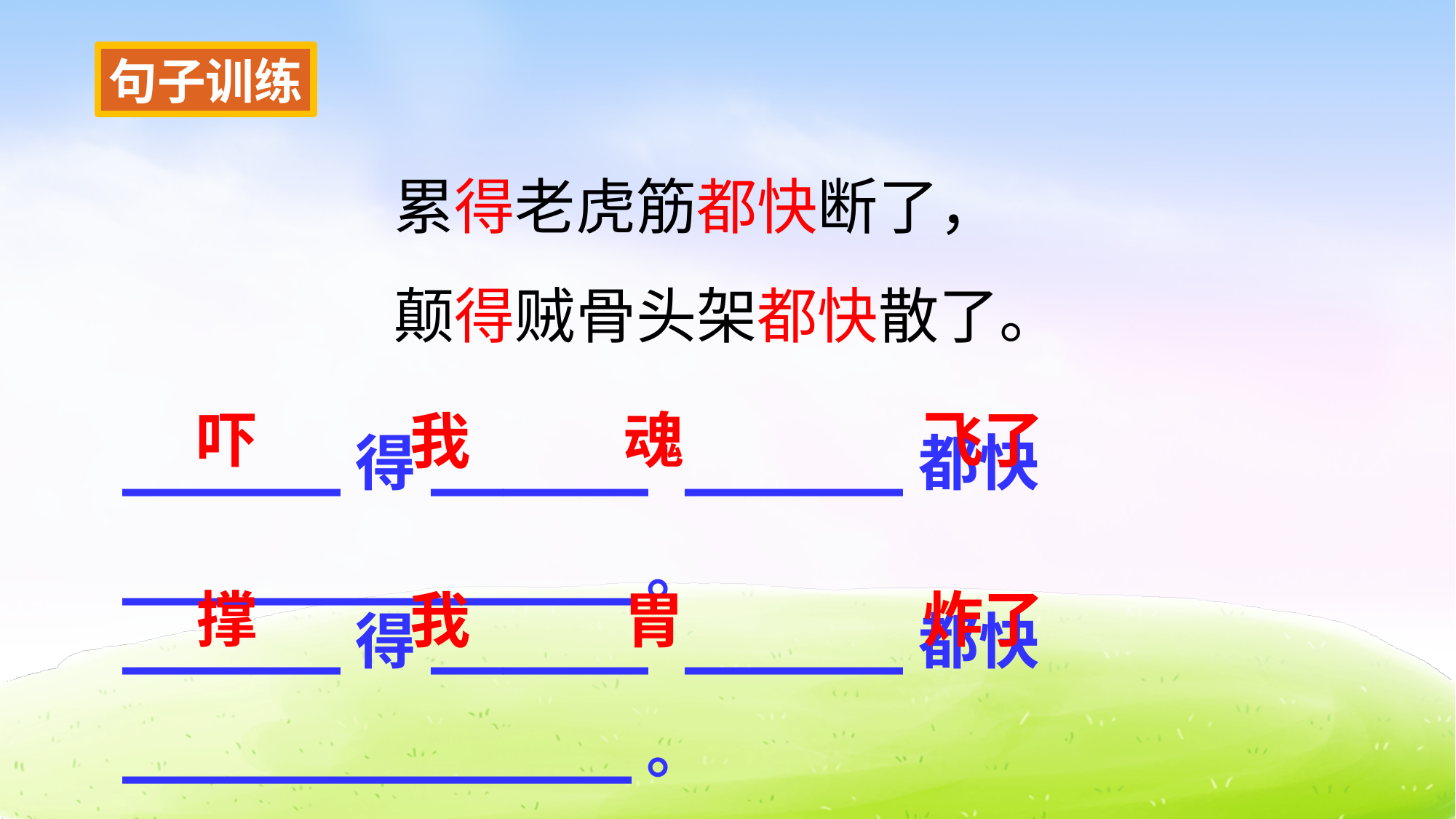

句子训练
累得老虎筋都快断了，
颠得贼骨头架都快散了。
______得______ ______都快______________。
飞了
吓
魂
我
______得______ ______都快______________。
炸了
撑
胃
我